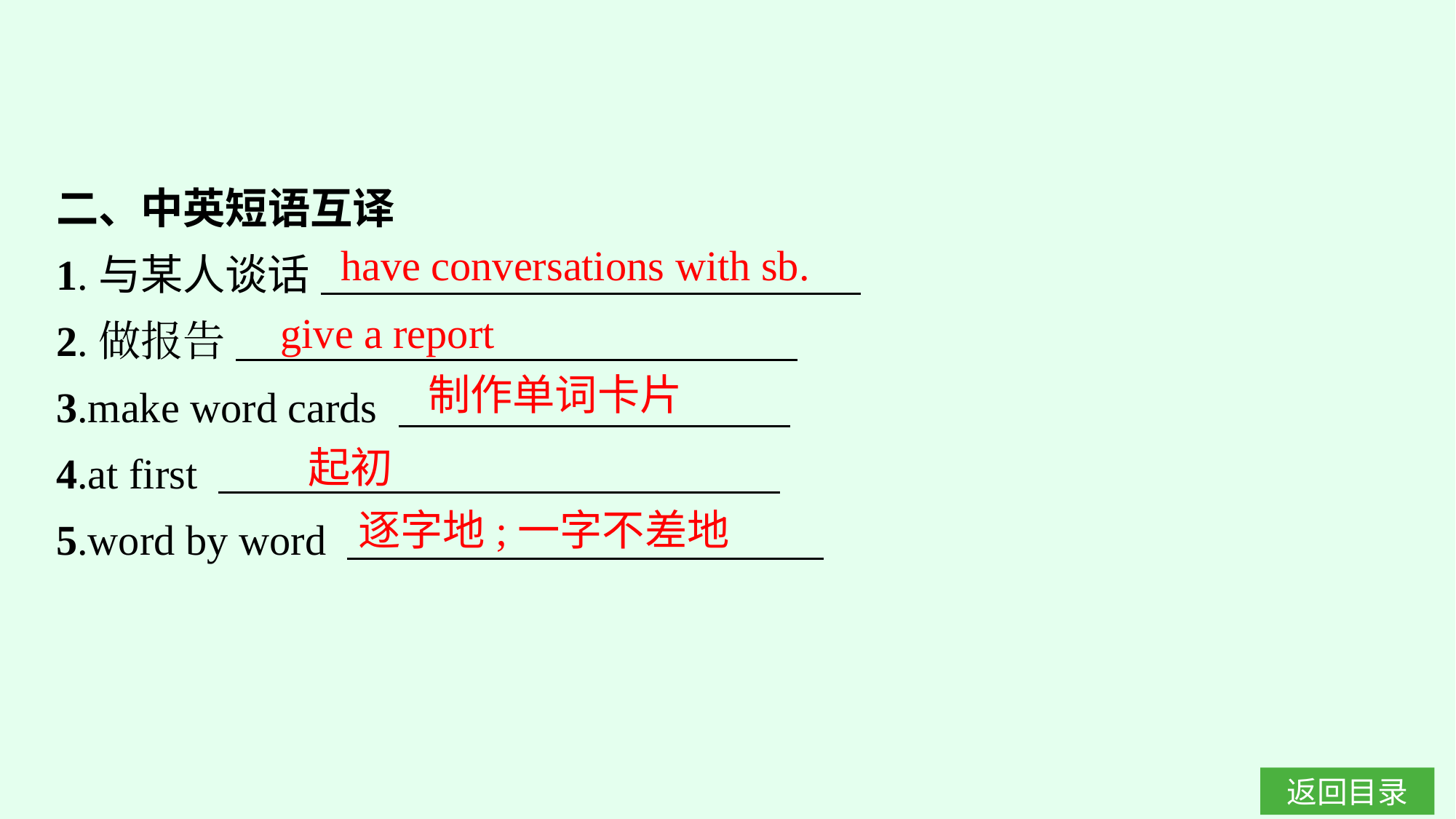

二、中英短语互译
1.与某人谈话
2.做报告
3.make word cards
4.at first
5.word by word
have conversations with sb.
give a report
制作单词卡片
起初
逐字地;一字不差地